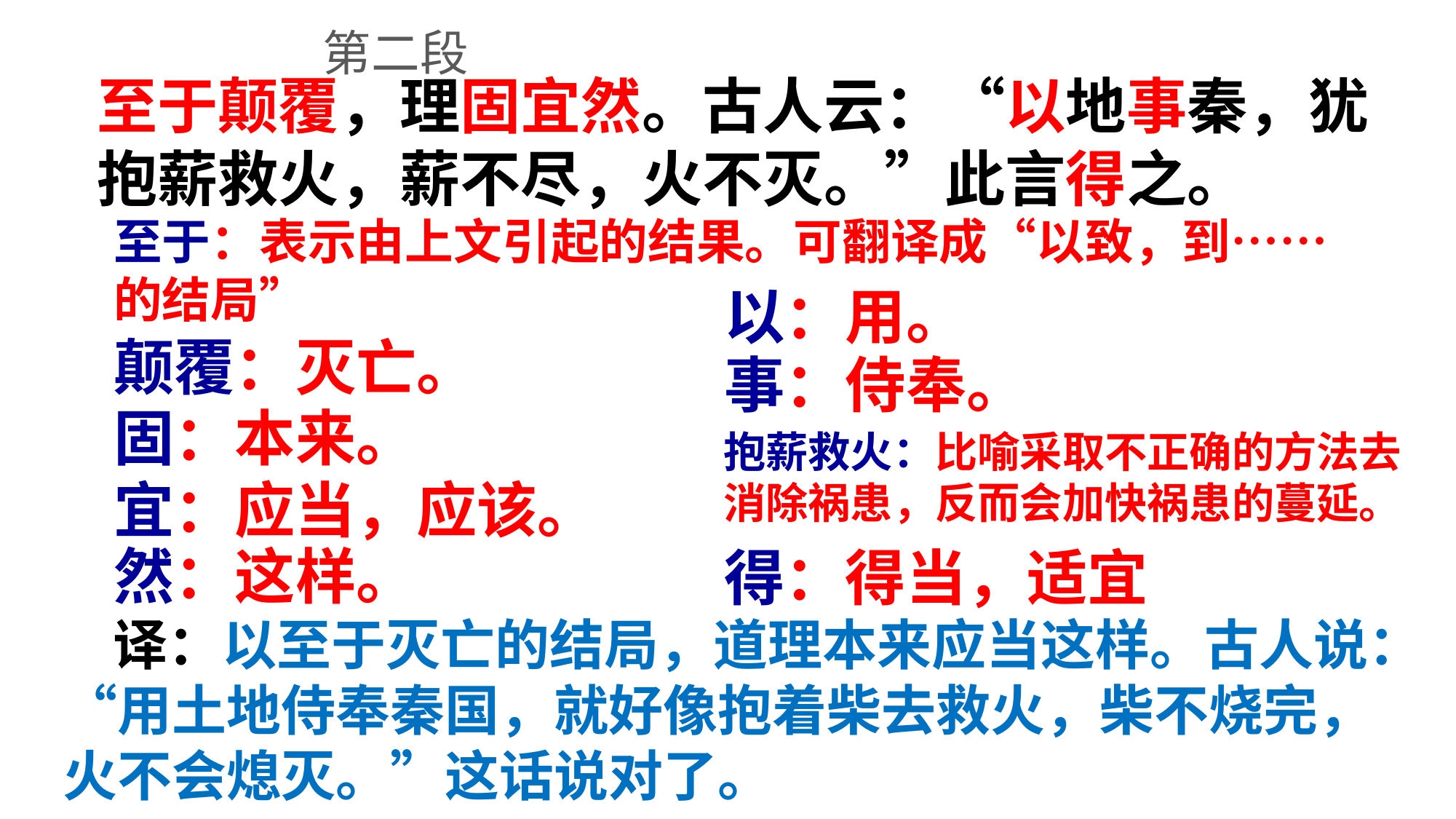

第二段
至于颠覆，理固宜然。古人云：“以地事秦，犹抱薪救火，薪不尽，火不灭。”此言得之。
至于：表示由上文引起的结果。可翻译成“以致，到…… 的结局”

以：用。
颠覆：灭亡。
事：侍奉。
固：本来。
抱薪救火：比喻采取不正确的方法去消除祸患，反而会加快祸患的蔓延。
宜：应当，应该。
然：这样。
得：得当，适宜
   译：以至于灭亡的结局，道理本来应当这样。古人说：“用土地侍奉秦国，就好像抱着柴去救火，柴不烧完，火不会熄灭。”这话说对了。